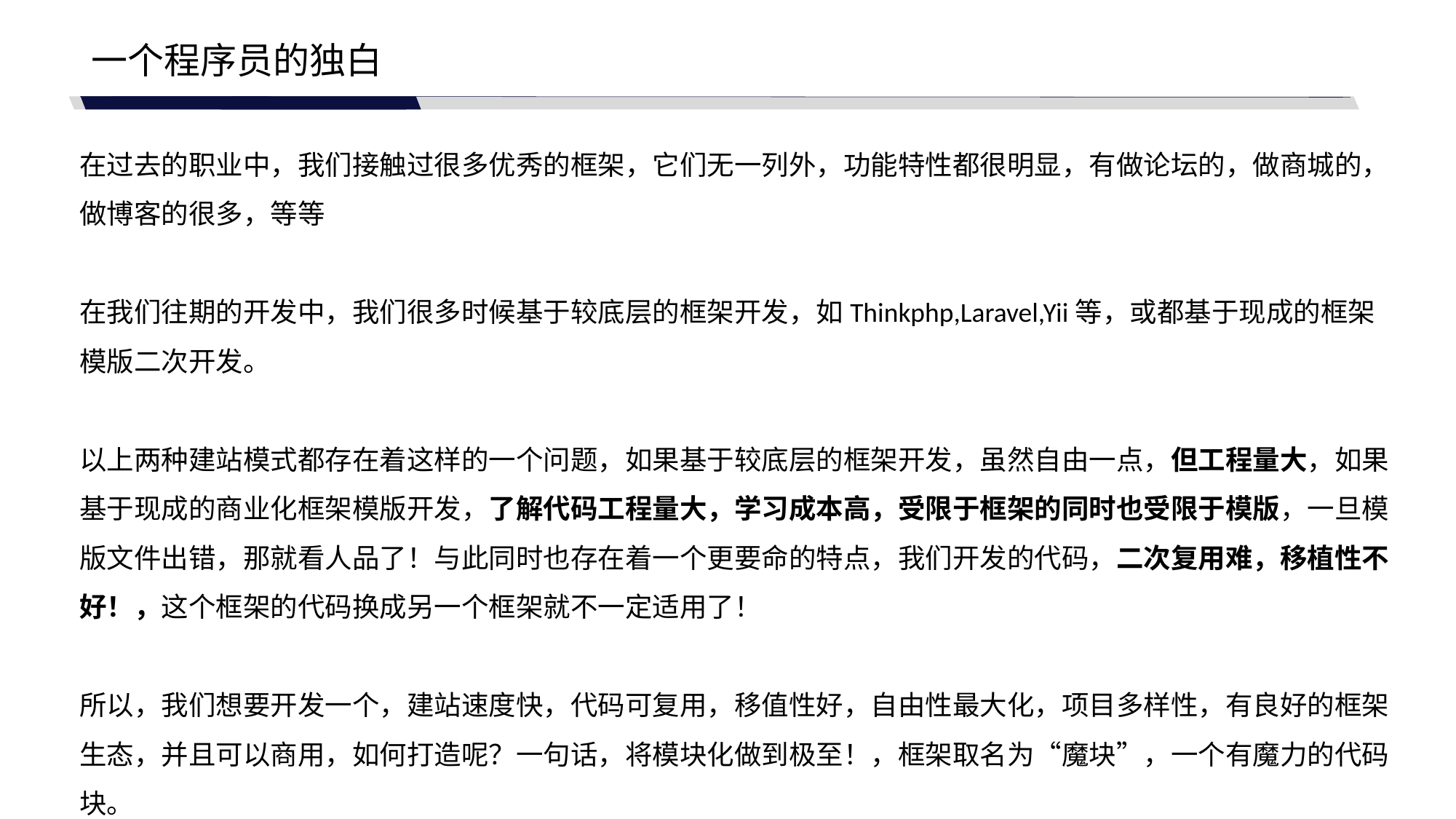

一个程序员的独白

在过去的职业中，我们接触过很多优秀的框架，它们无一列外，功能特性都很明显，有做论坛的，做商城的，
做博客的很多，等等

在我们往期的开发中，我们很多时候基于较底层的框架开发，如Thinkphp,Laravel,Yii等，或都基于现成的框架
模版二次开发。

以上两种建站模式都存在着这样的一个问题，如果基于较底层的框架开发，虽然自由一点，但工程量大，如果
基于现成的商业化框架模版开发，了解代码工程量大，学习成本高，受限于框架的同时也受限于模版，一旦模
版文件出错，那就看人品了！与此同时也存在着一个更要命的特点，我们开发的代码，二次复用难，移植性不
好！，这个框架的代码换成另一个框架就不一定适用了！

所以，我们想要开发一个，建站速度快，代码可复用，移值性好，自由性最大化，项目多样性，有良好的框架
生态，并且可以商用，如何打造呢？一句话，将模块化做到极至！，框架取名为“魔块”，一个有魔力的代码块。